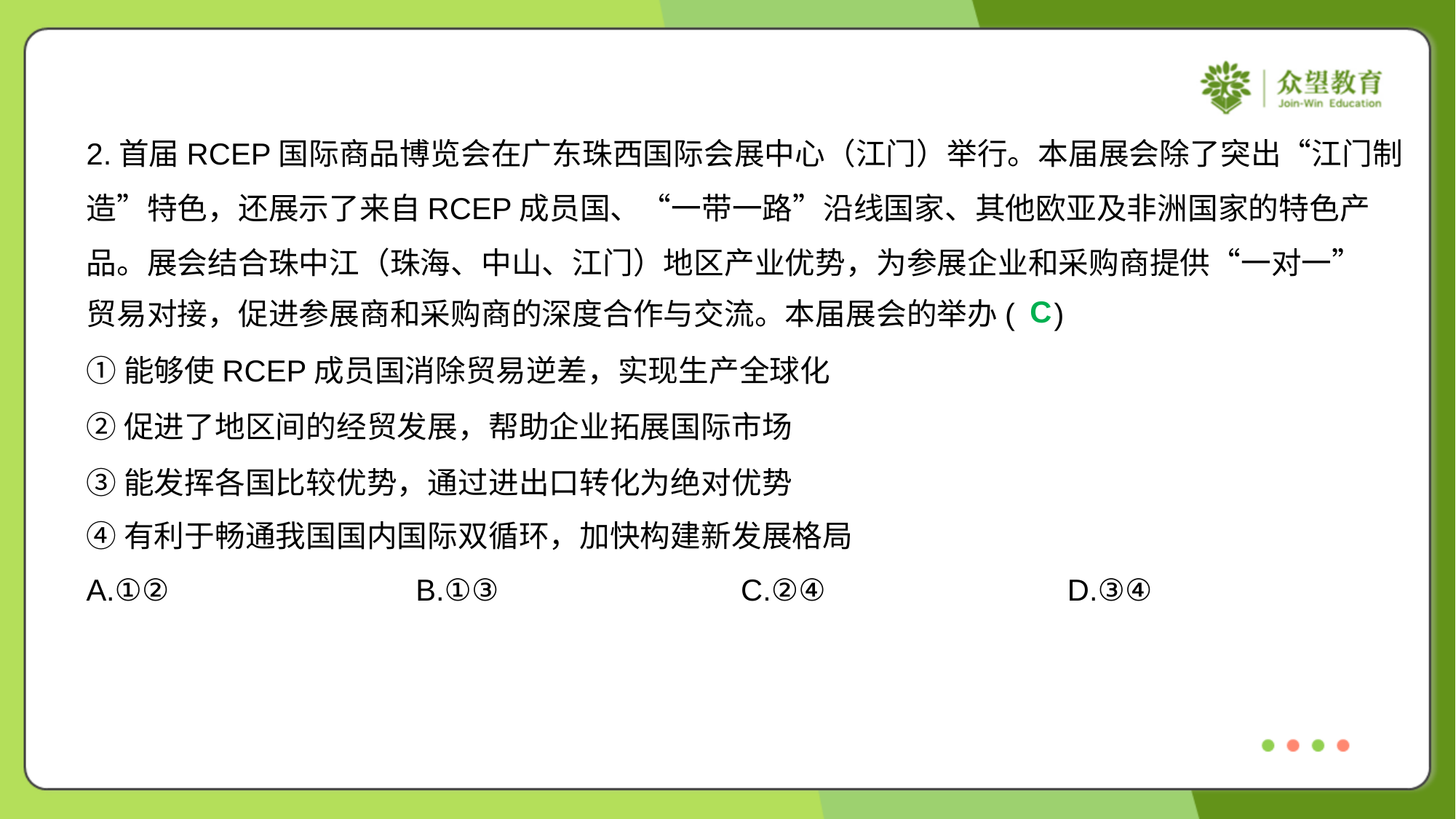

2.首届RCEP国际商品博览会在广东珠西国际会展中心（江门）举行。本届展会除了突出“江门制
造”特色，还展示了来自RCEP成员国、“一带一路”沿线国家、其他欧亚及非洲国家的特色产
品。展会结合珠中江（珠海、中山、江门）地区产业优势，为参展企业和采购商提供“一对一”
贸易对接，促进参展商和采购商的深度合作与交流。本届展会的举办(     )
C
①能够使RCEP成员国消除贸易逆差，实现生产全球化
②促进了地区间的经贸发展，帮助企业拓展国际市场
③能发挥各国比较优势，通过进出口转化为绝对优势
④有利于畅通我国国内国际双循环，加快构建新发展格局
A.①②	B.①③	C.②④	D.③④